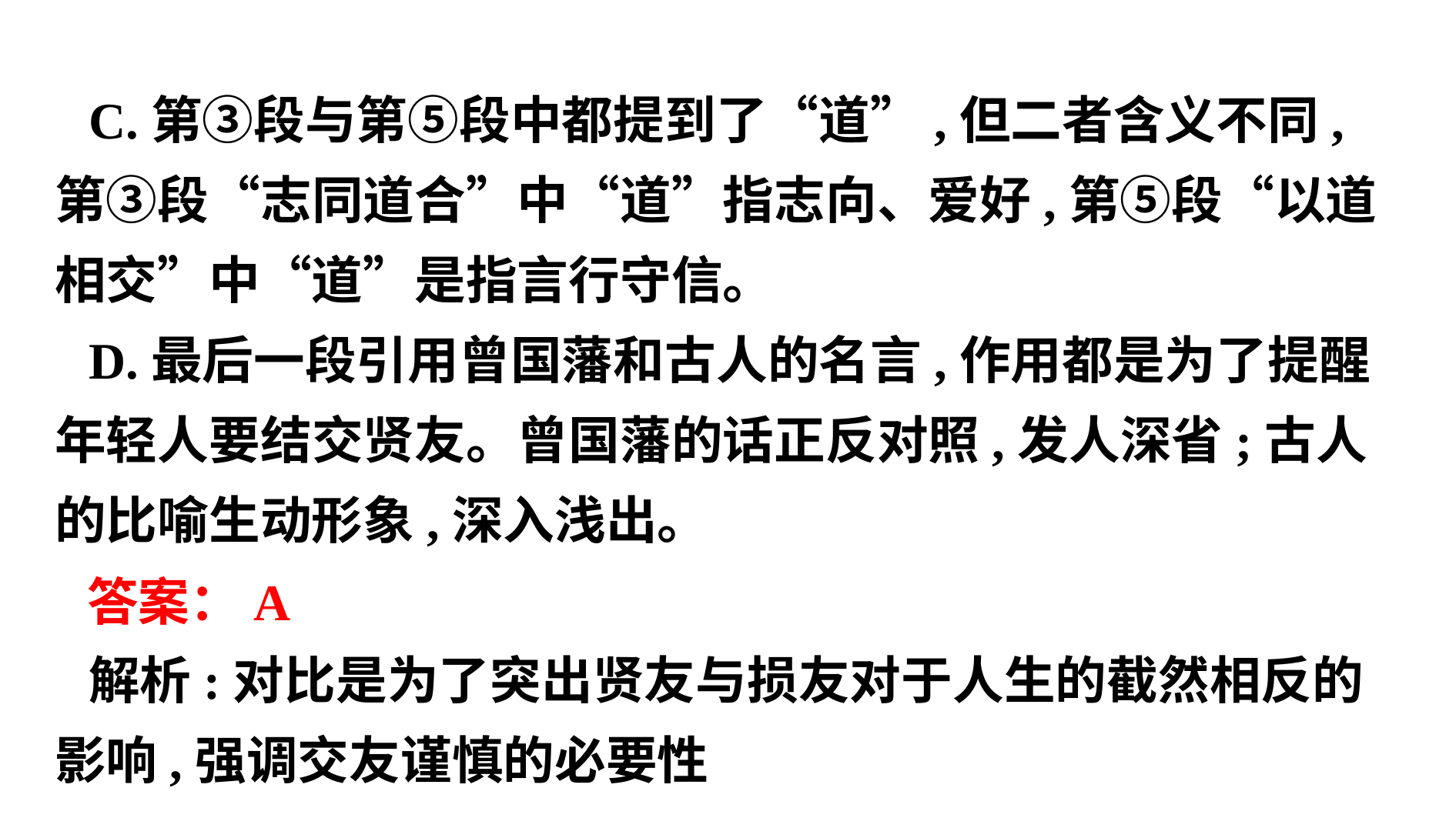

C.第③段与第⑤段中都提到了“道”,但二者含义不同,第③段“志同道合”中“道”指志向、爱好,第⑤段“以道相交”中“道”是指言行守信。
D.最后一段引用曾国藩和古人的名言,作用都是为了提醒年轻人要结交贤友。曾国藩的话正反对照,发人深省;古人的比喻生动形象,深入浅出。

解析:对比是为了突出贤友与损友对于人生的截然相反的影响,强调交友谨慎的必要性
答案：A